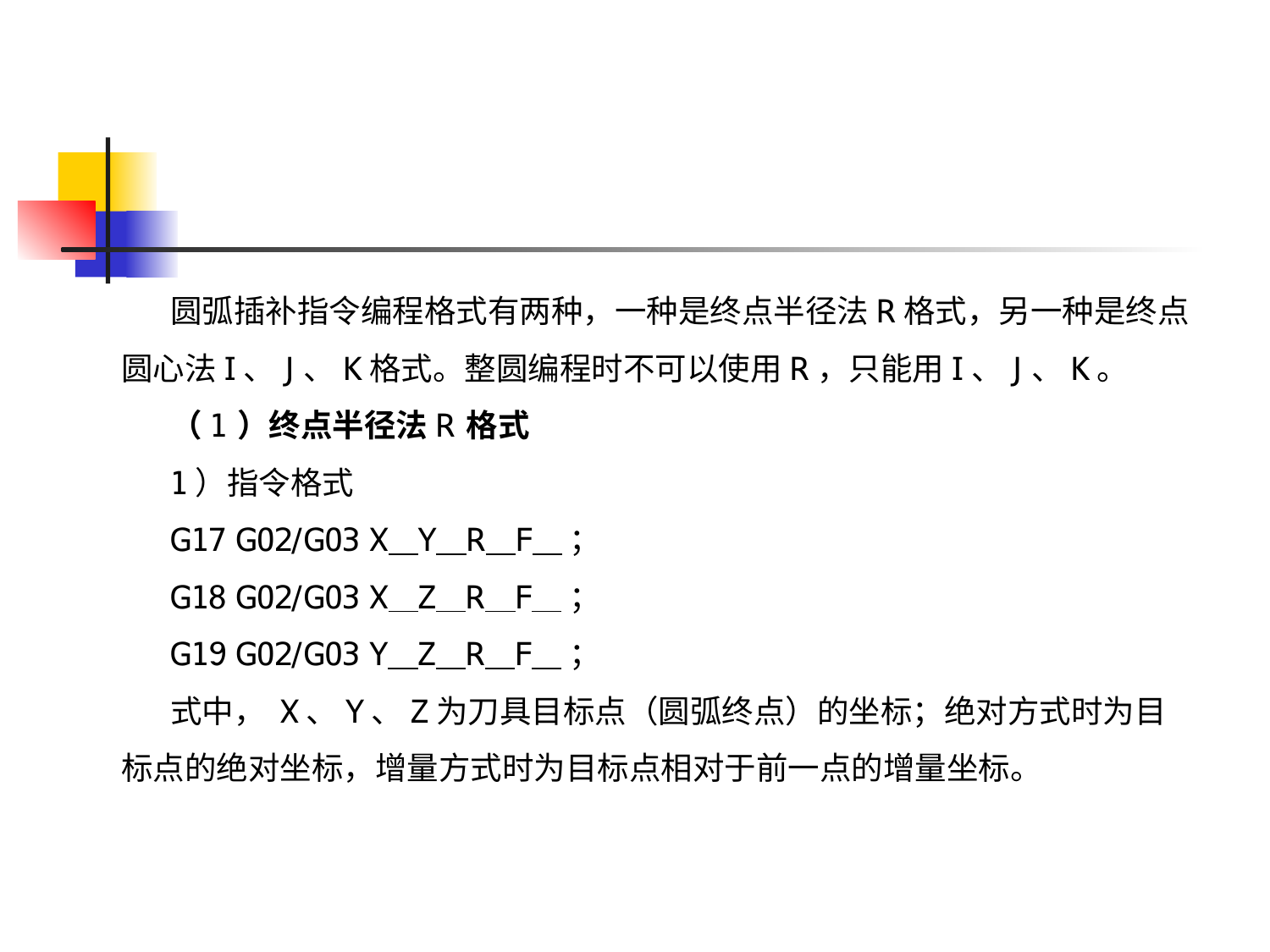

圆弧插补指令编程格式有两种，一种是终点半径法R格式，另一种是终点圆心法I、J、K格式。整圆编程时不可以使用R，只能用I、J、K。
（1）终点半径法R格式
1）指令格式
G17 G02/G03 X   Y   R   F   ；
G18 G02/G03 X   Z   R   F   ；
G19 G02/G03 Y   Z   R   F   ；
式中， X、Y、Z为刀具目标点（圆弧终点）的坐标；绝对方式时为目标点的绝对坐标，增量方式时为目标点相对于前一点的增量坐标。